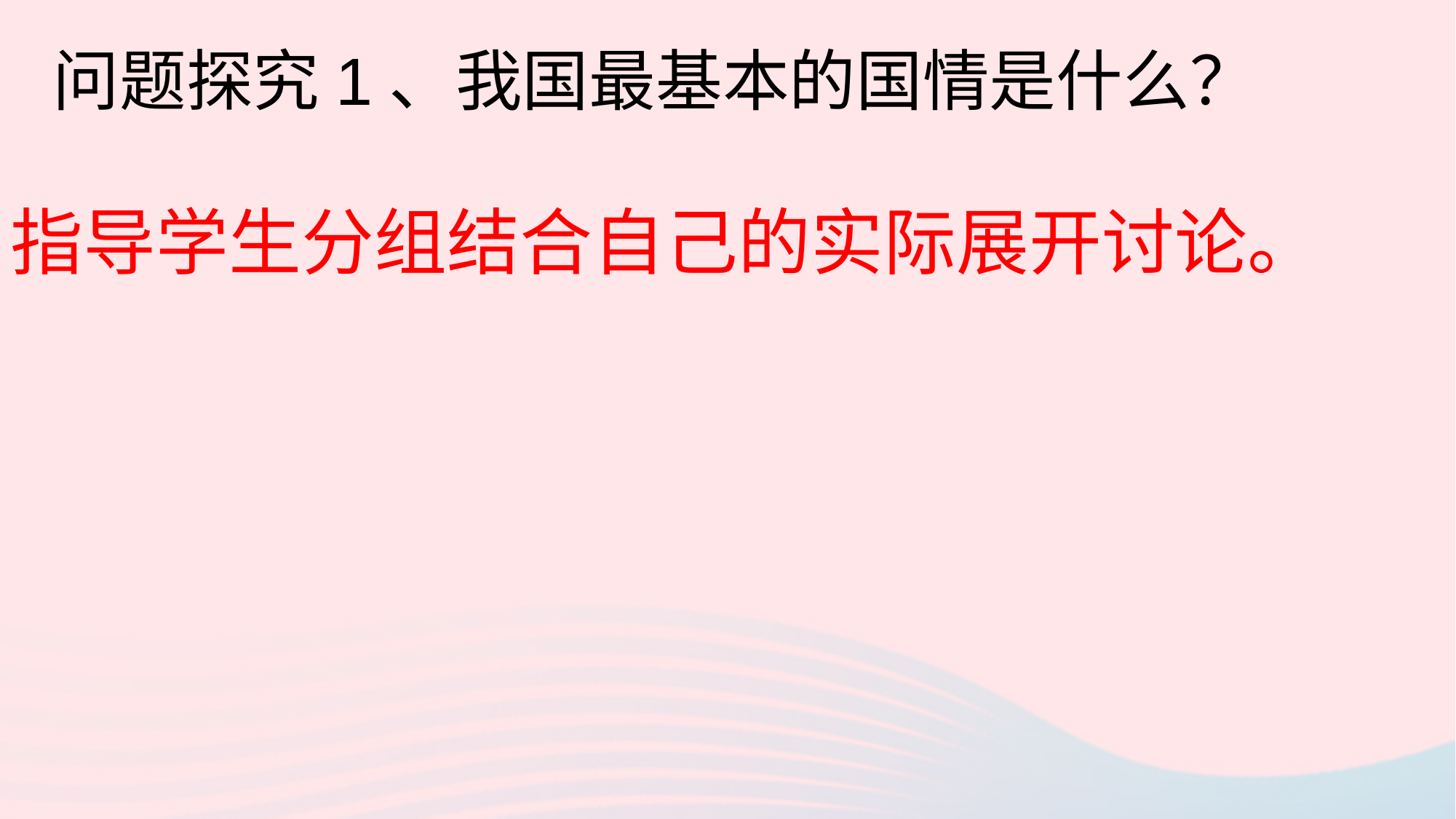

问题探究1、我国最基本的国情是什么？
指导学生分组结合自己的实际展开讨论。